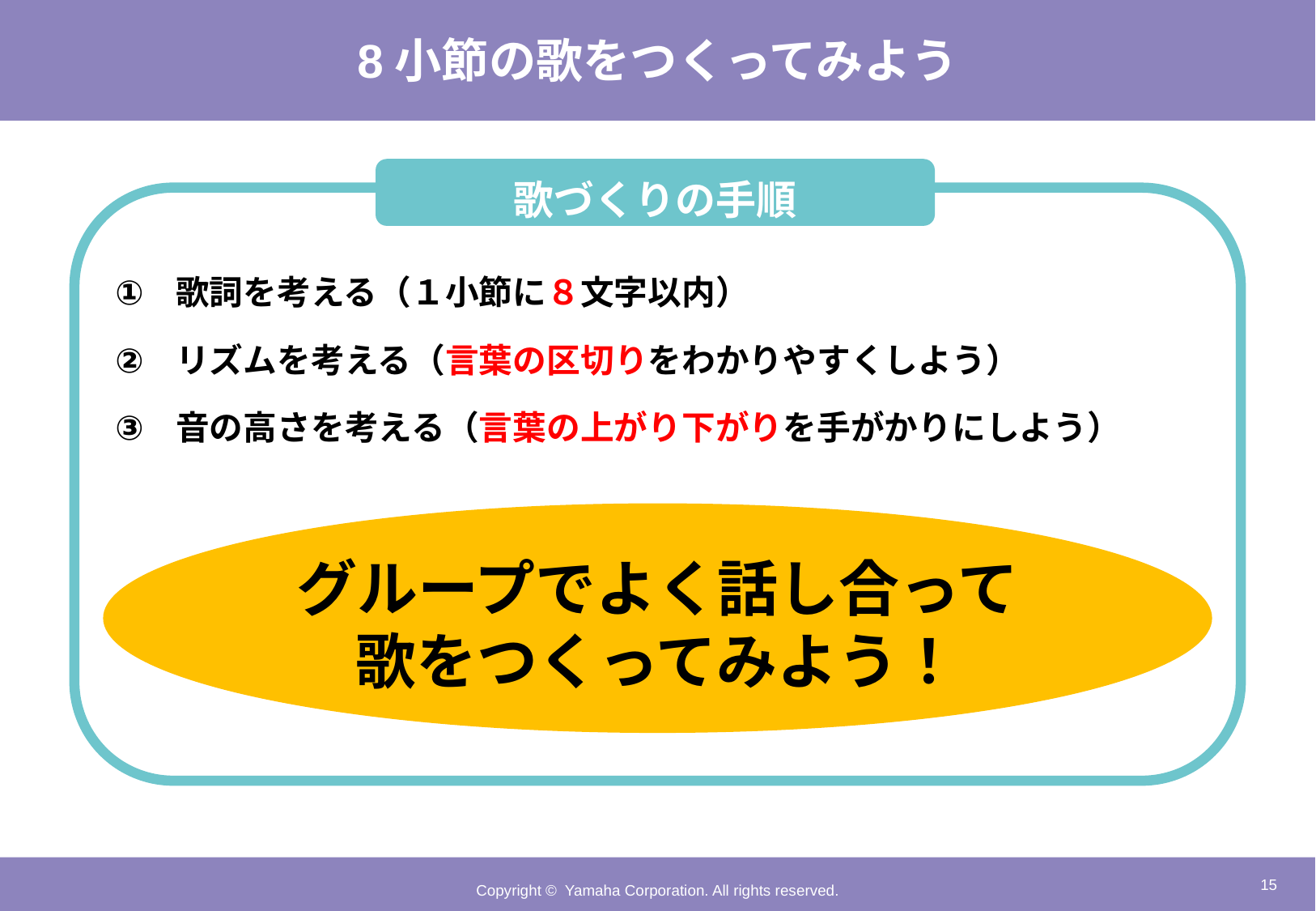

# 8小節の歌をつくってみよう

歌づくりの手順

歌詞を考える（１小節に８文字以内）
リズムを考える（言葉の区切りをわかりやすくしよう）
音の高さを考える（言葉の上がり下がりを手がかりにしよう）

グループでよく話し合って
歌をつくってみよう！
15